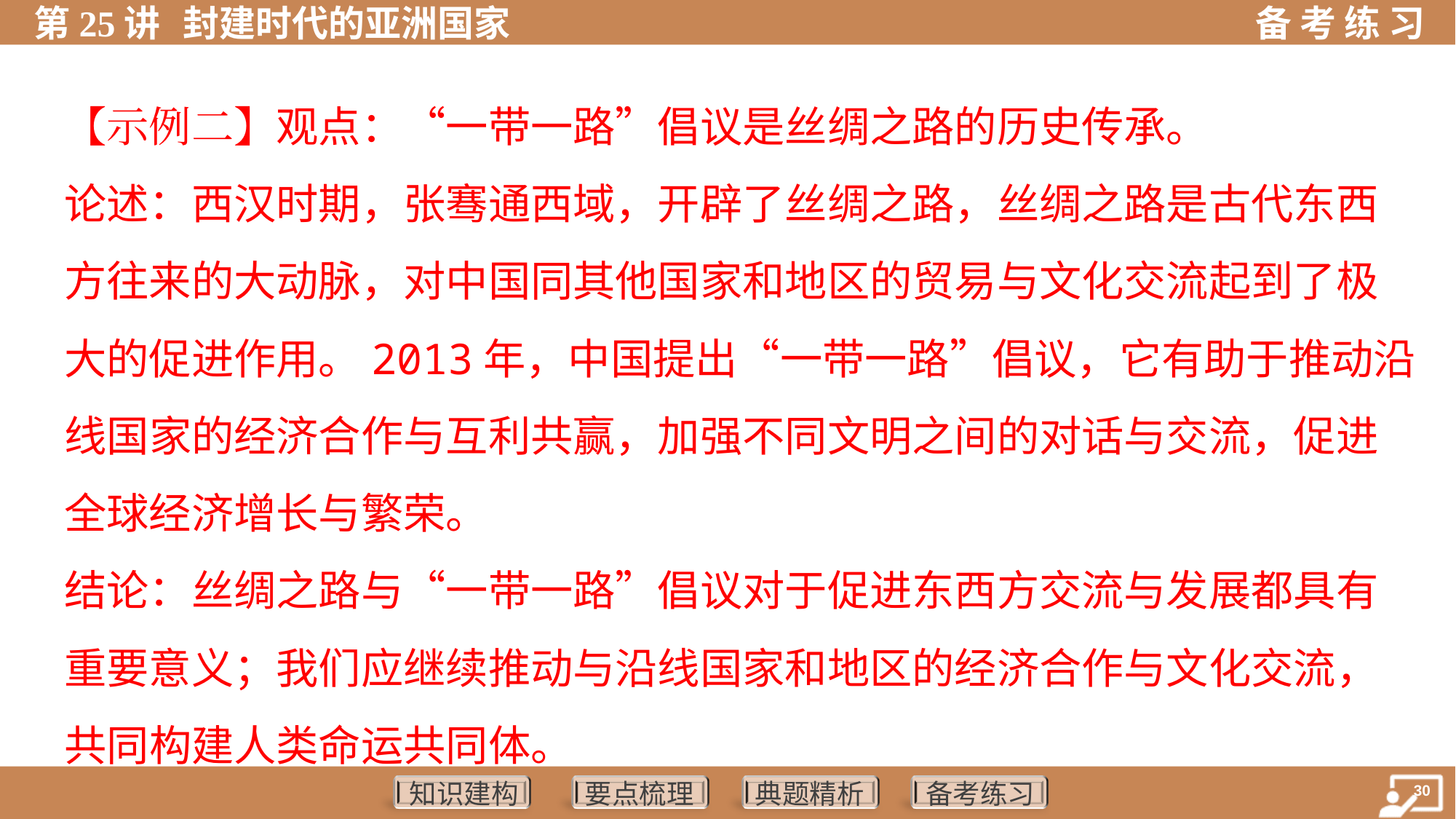

【示例二】观点：“一带一路”倡议是丝绸之路的历史传承。
论述：西汉时期，张骞通西域，开辟了丝绸之路，丝绸之路是古代东西
方往来的大动脉，对中国同其他国家和地区的贸易与文化交流起到了极
大的促进作用。2013年，中国提出“一带一路”倡议，它有助于推动沿
线国家的经济合作与互利共赢，加强不同文明之间的对话与交流，促进
全球经济增长与繁荣。
结论：丝绸之路与“一带一路”倡议对于促进东西方交流与发展都具有
重要意义；我们应继续推动与沿线国家和地区的经济合作与文化交流，
共同构建人类命运共同体。